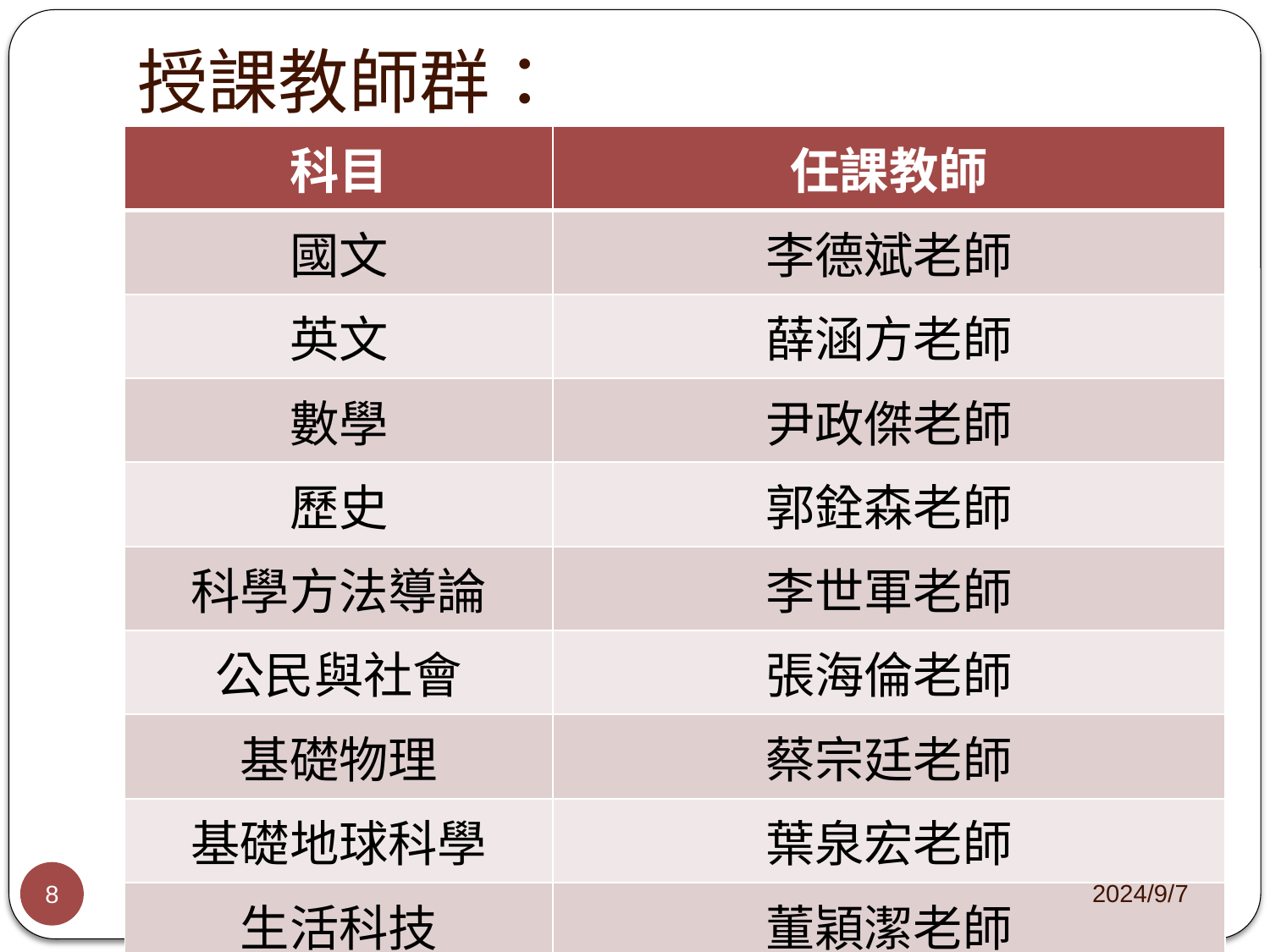

# 授課教師群：
| 科目 | 任課教師 |
| --- | --- |
| 國文 | 李德斌老師 |
| 英文 | 薛涵方老師 |
| 數學 | 尹政傑老師 |
| 歷史 | 郭銓森老師 |
| 科學方法導論 | 李世軍老師 |
| 公民與社會 | 張海倫老師 |
| 基礎物理 | 蔡宗廷老師 |
| 基礎地球科學 | 葉泉宏老師 |
| 生活科技 | 董穎潔老師 |
| 生命教育 | 陳玟均老師 |
2024/9/7
8